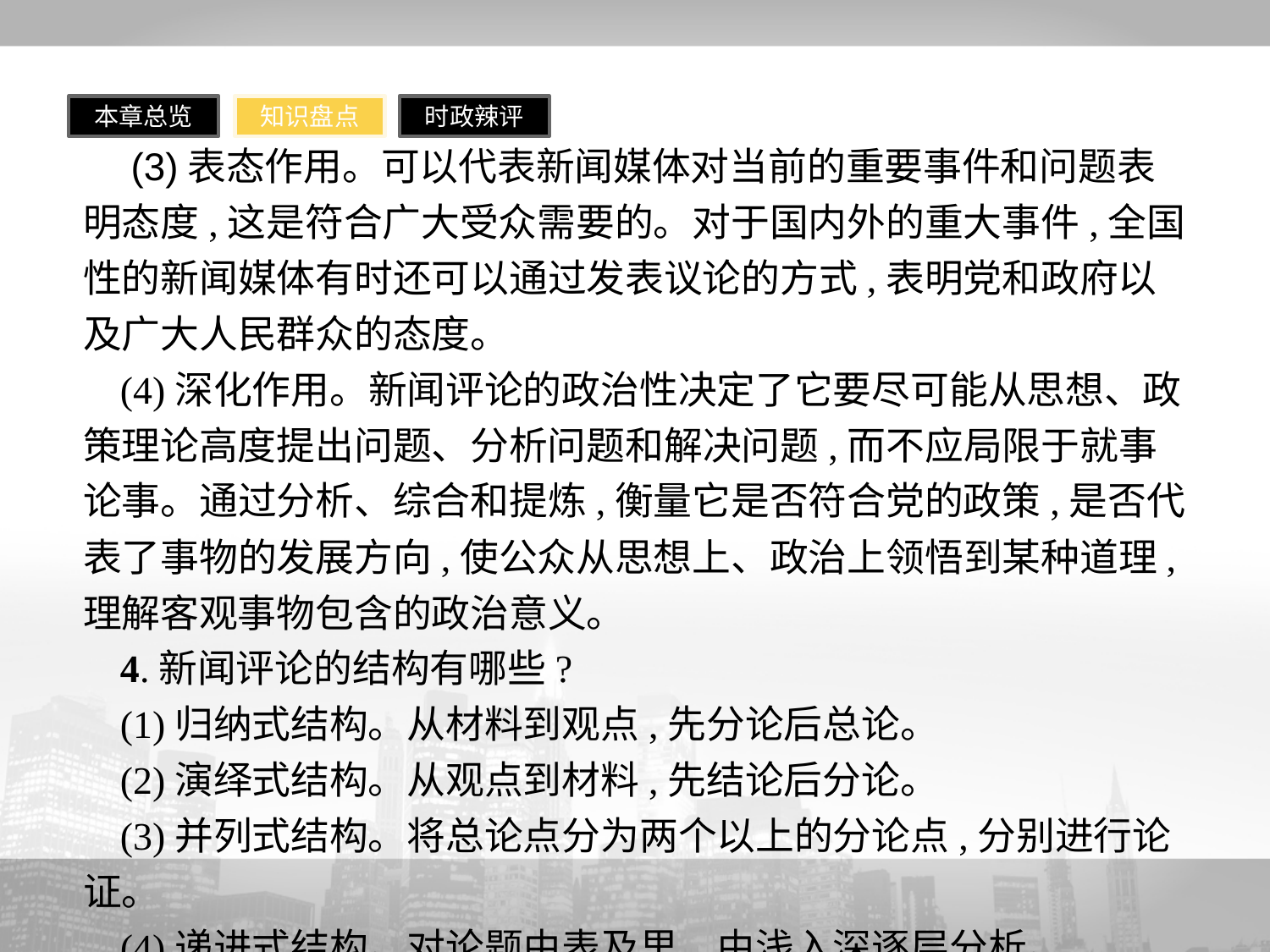

本章总览
知识盘点
时政辣评
 (3)表态作用。可以代表新闻媒体对当前的重要事件和问题表明态度,这是符合广大受众需要的。对于国内外的重大事件,全国性的新闻媒体有时还可以通过发表议论的方式,表明党和政府以及广大人民群众的态度。
(4)深化作用。新闻评论的政治性决定了它要尽可能从思想、政策理论高度提出问题、分析问题和解决问题,而不应局限于就事论事。通过分析、综合和提炼,衡量它是否符合党的政策,是否代表了事物的发展方向,使公众从思想上、政治上领悟到某种道理,理解客观事物包含的政治意义。
4.新闻评论的结构有哪些?
(1)归纳式结构。从材料到观点,先分论后总论。
(2)演绎式结构。从观点到材料,先结论后分论。
(3)并列式结构。将总论点分为两个以上的分论点,分别进行论证。
(4)递进式结构。对论题由表及里、由浅入深逐层分析。